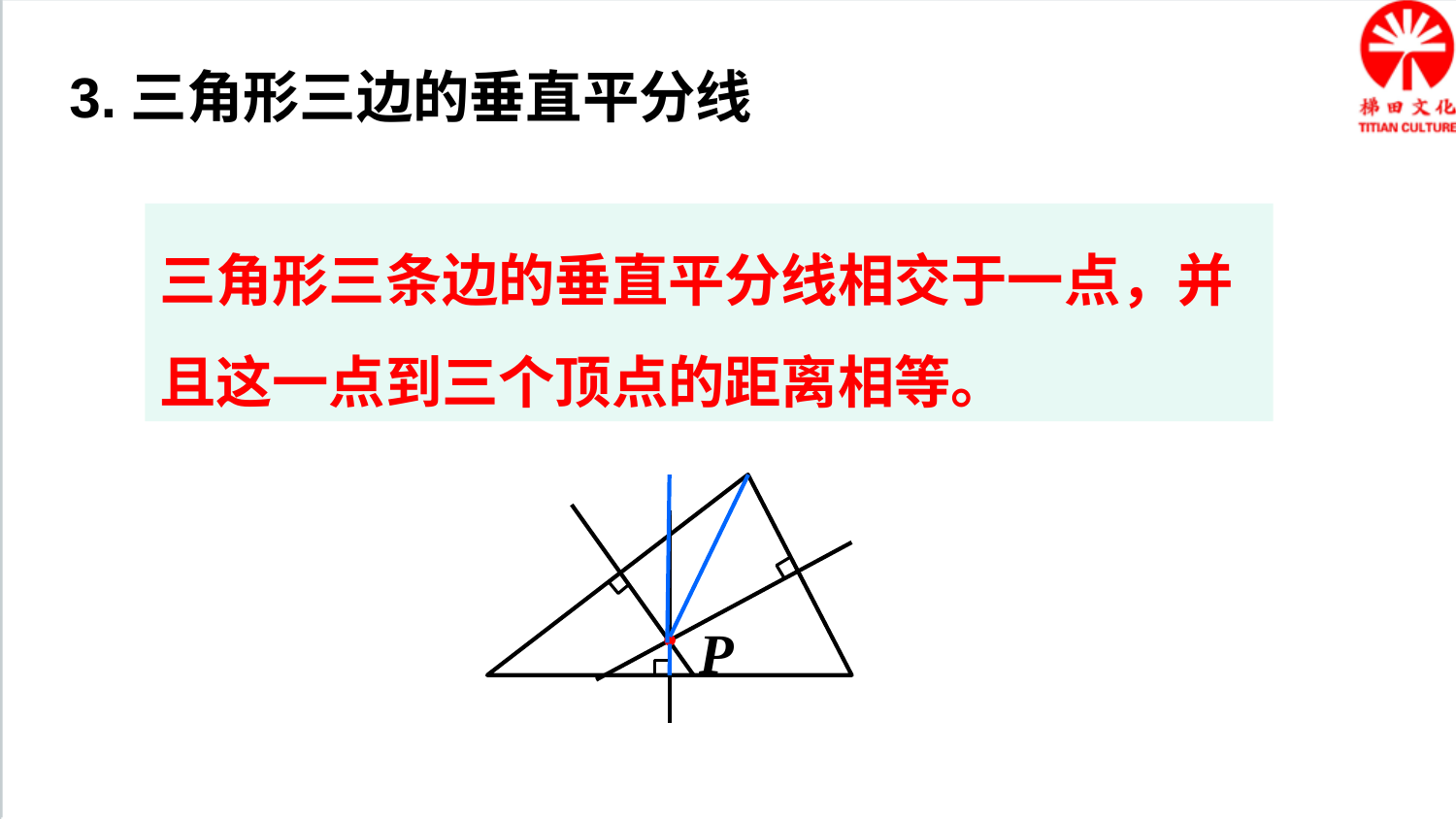

3.三角形三边的垂直平分线
三角形三条边的垂直平分线相交于一点，并且这一点到三个顶点的距离相等。

P